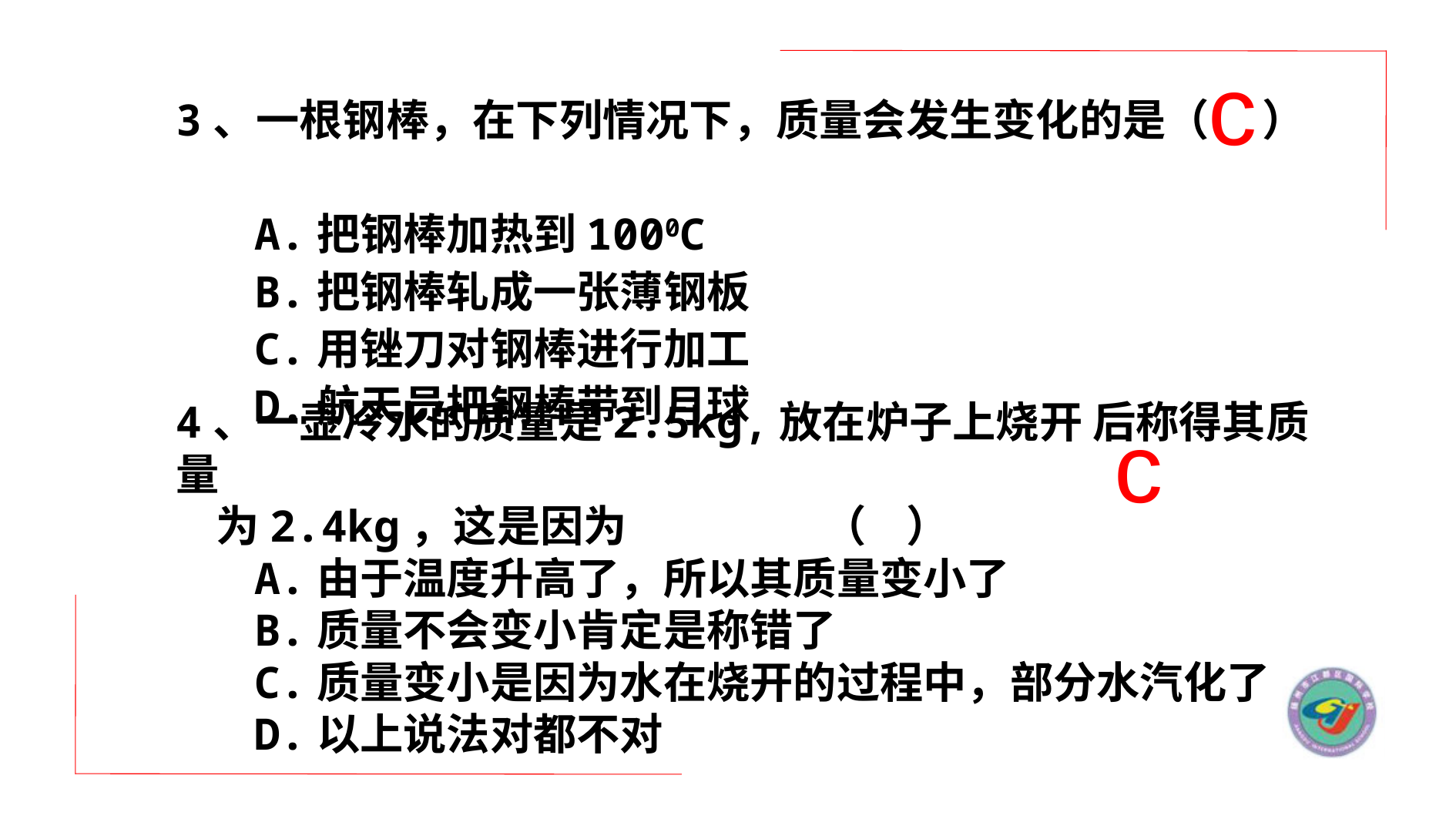

c
3、一根钢棒，在下列情况下，质量会发生变化的是（　 ）
   A.把钢棒加热到1000C
   B.把钢棒轧成一张薄钢板
   C.用锉刀对钢棒进行加工
   D.航天员把钢棒带到月球
4、一壶冷水的质量是2.5kg,放在炉子上烧开 后称得其质量
   为2.4kg，这是因为                    （    ）
   A.由于温度升高了，所以其质量变小了
   B.质量不会变小肯定是称错了
   C.质量变小是因为水在烧开的过程中，部分水汽化了
   D.以上说法对都不对
c